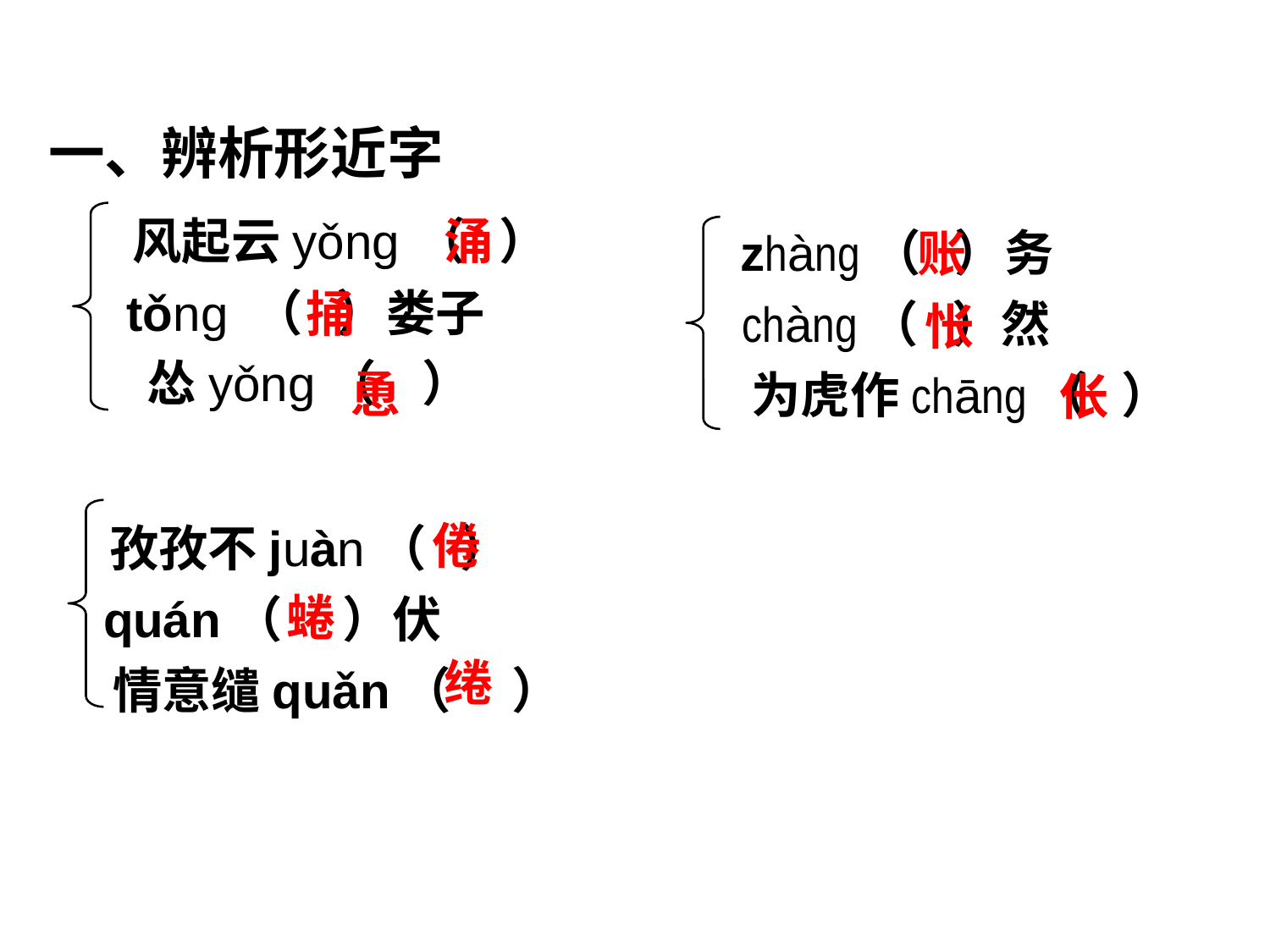

一、辨析形近字

 风起云yǒng （   ）
 tǒng （   ）娄子
  怂yǒng（    ）

 zhàng（   ）务
 chàng（   ）然
 为虎作chāng（   ）
涌

账
捅
怅
恿
伥

 孜孜不juàn（   ）
 quán（　 ）伏
 情意缱quǎn（ 　）

倦

蜷
绻